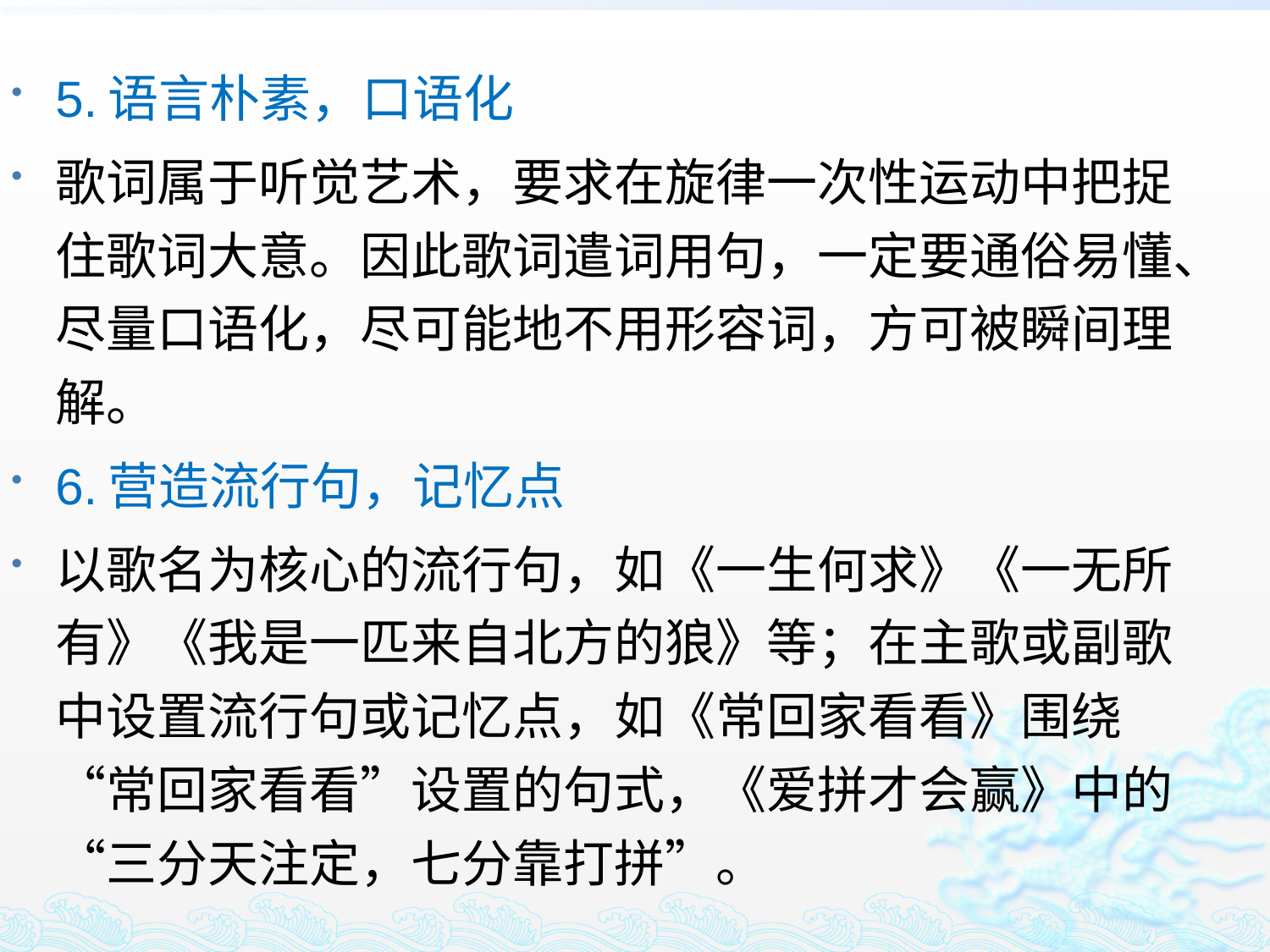

5.语言朴素，口语化
歌词属于听觉艺术，要求在旋律一次性运动中把捉住歌词大意。因此歌词遣词用句，一定要通俗易懂、尽量口语化，尽可能地不用形容词，方可被瞬间理解。
6.营造流行句，记忆点
以歌名为核心的流行句，如《一生何求》《一无所有》《我是一匹来自北方的狼》等；在主歌或副歌中设置流行句或记忆点，如《常回家看看》围绕“常回家看看”设置的句式，《爱拼才会赢》中的“三分天注定，七分靠打拼”。